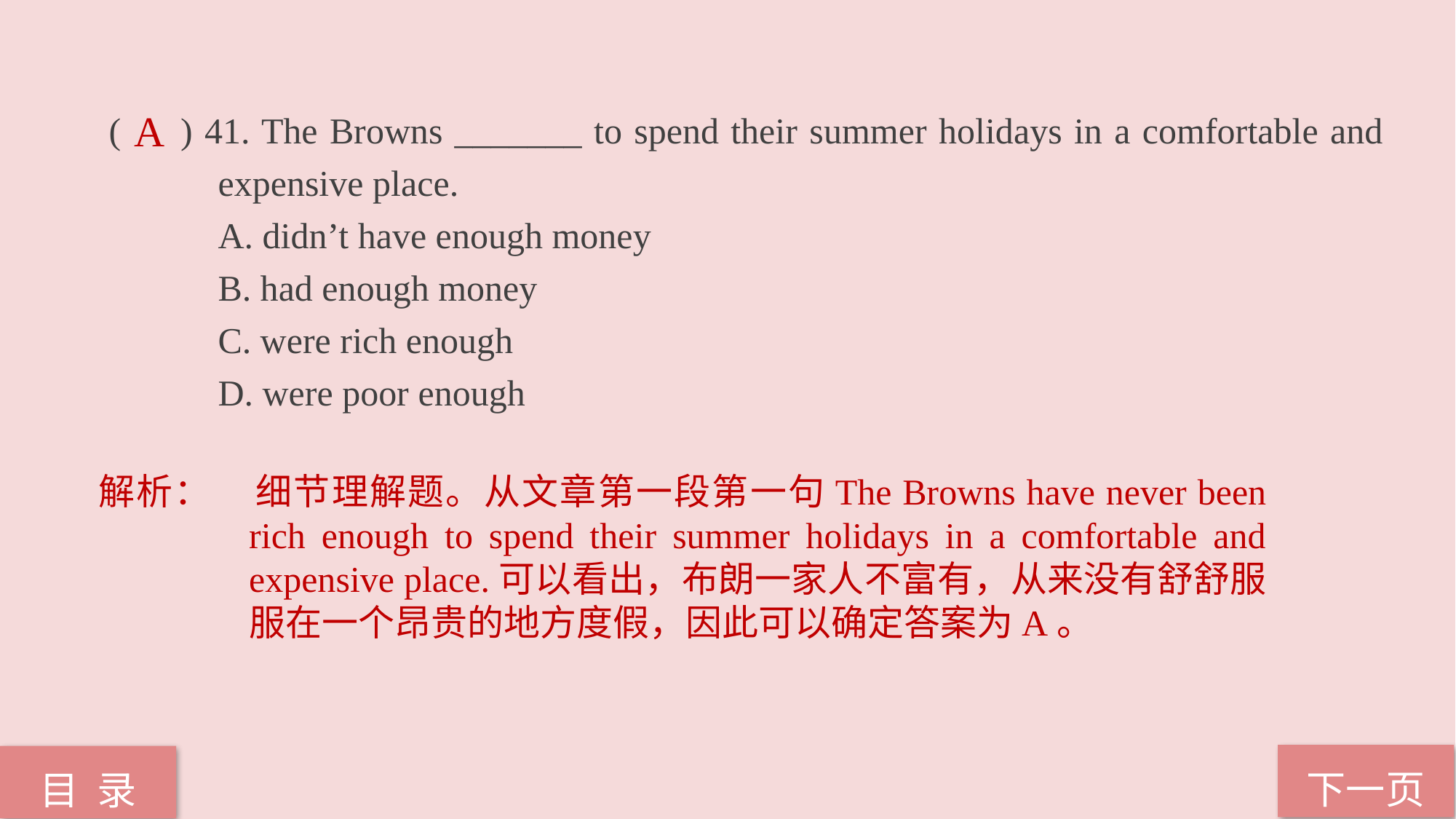

(     ) 41. The Browns _______ to spend their summer holidays in a comfortable and 	expensive place.
	A. didn’t have enough money
	B. had enough money
	C. were rich enough
	D. were poor enough
A
解析：	细节理解题。从文章第一段第一句The Browns have never been rich enough to spend their summer holidays in a comfortable and expensive place.可以看出，布朗一家人不富有，从来没有舒舒服服在一个昂贵的地方度假，因此可以确定答案为A。